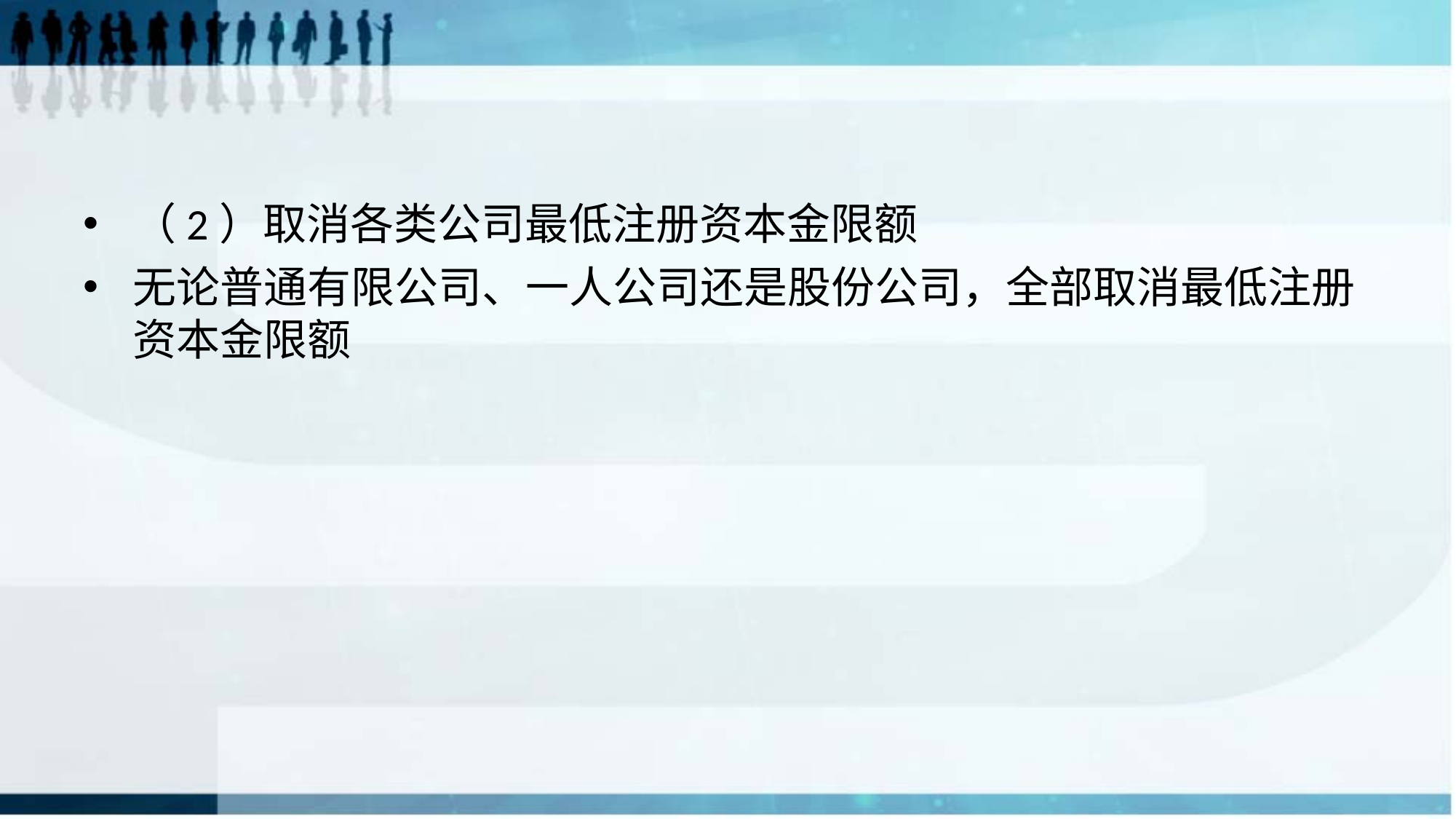

#
（2）取消各类公司最低注册资本金限额
无论普通有限公司、一人公司还是股份公司，全部取消最低注册资本金限额